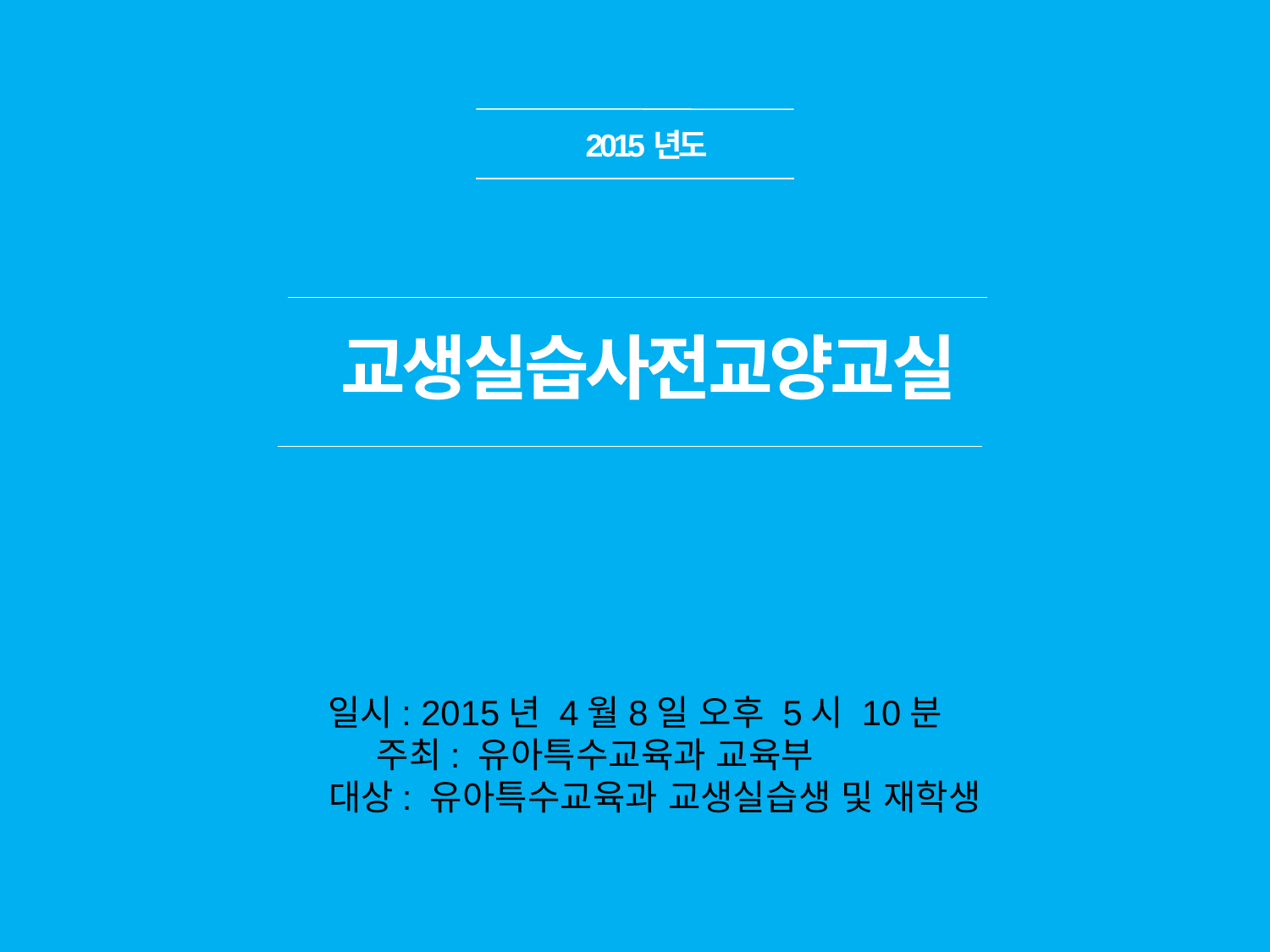

2015년도
교생실습사전교양교실
일시: 2015년 4월8일 오후 5시 10분
주최: 유아특수교육과 교육부
대상: 유아특수교육과 교생실습생 및 재학생